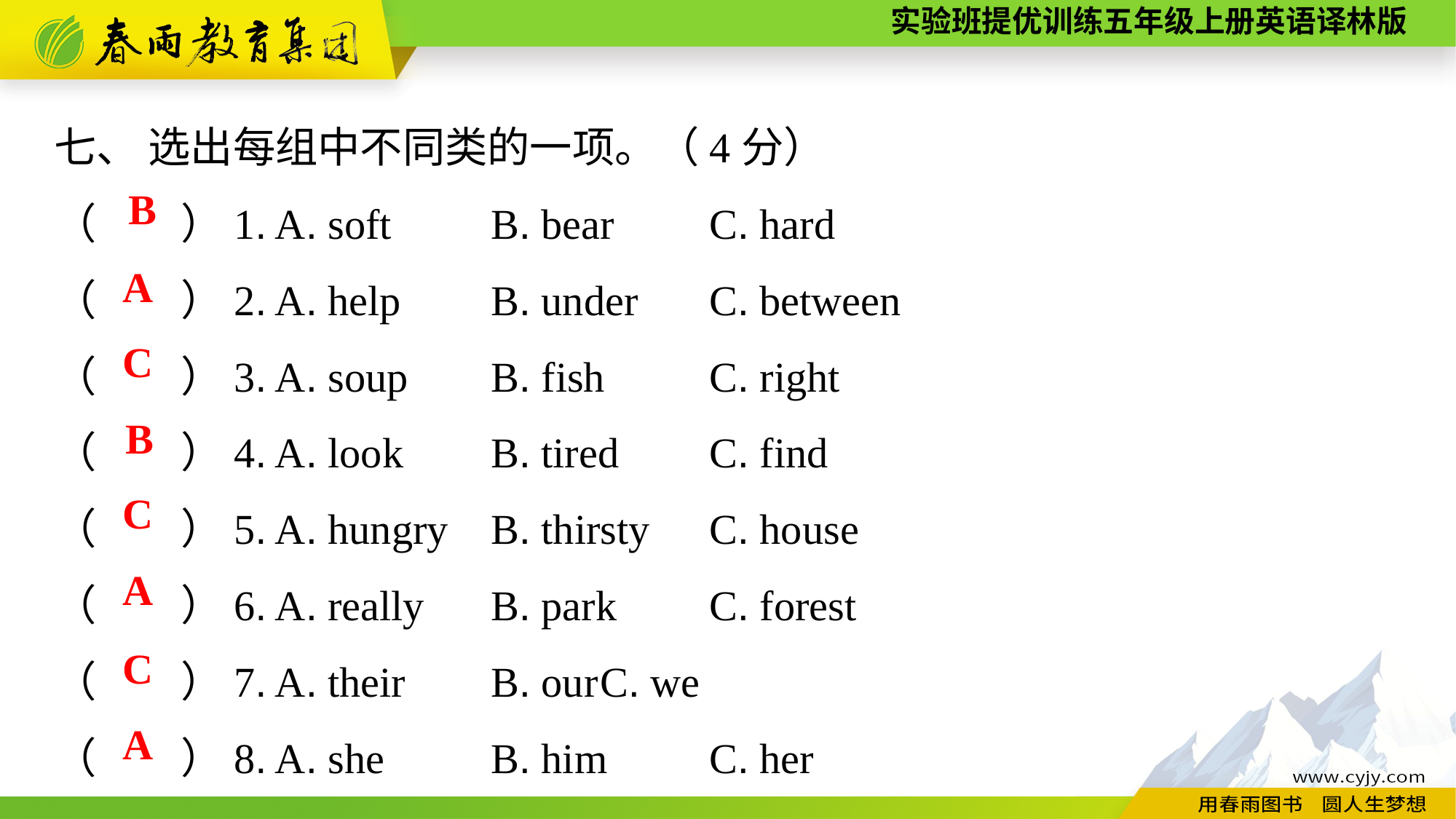

七、 选出每组中不同类的一项。（4分）
（　　）1. A. soft	B. bear	C. hard
（　　）2. A. help	B. under	C. between
（　　）3. A. soup	B. fish	C. right
（　　）4. A. look	B. tired	C. find
（　　）5. A. hungry	B. thirsty	C. house
（　　）6. A. really	B. park	C. forest
（　　）7. A. their	B. our	C. we
（　　）8. A. she	B. him	C. her
B
A
C
B
C
A
C
A